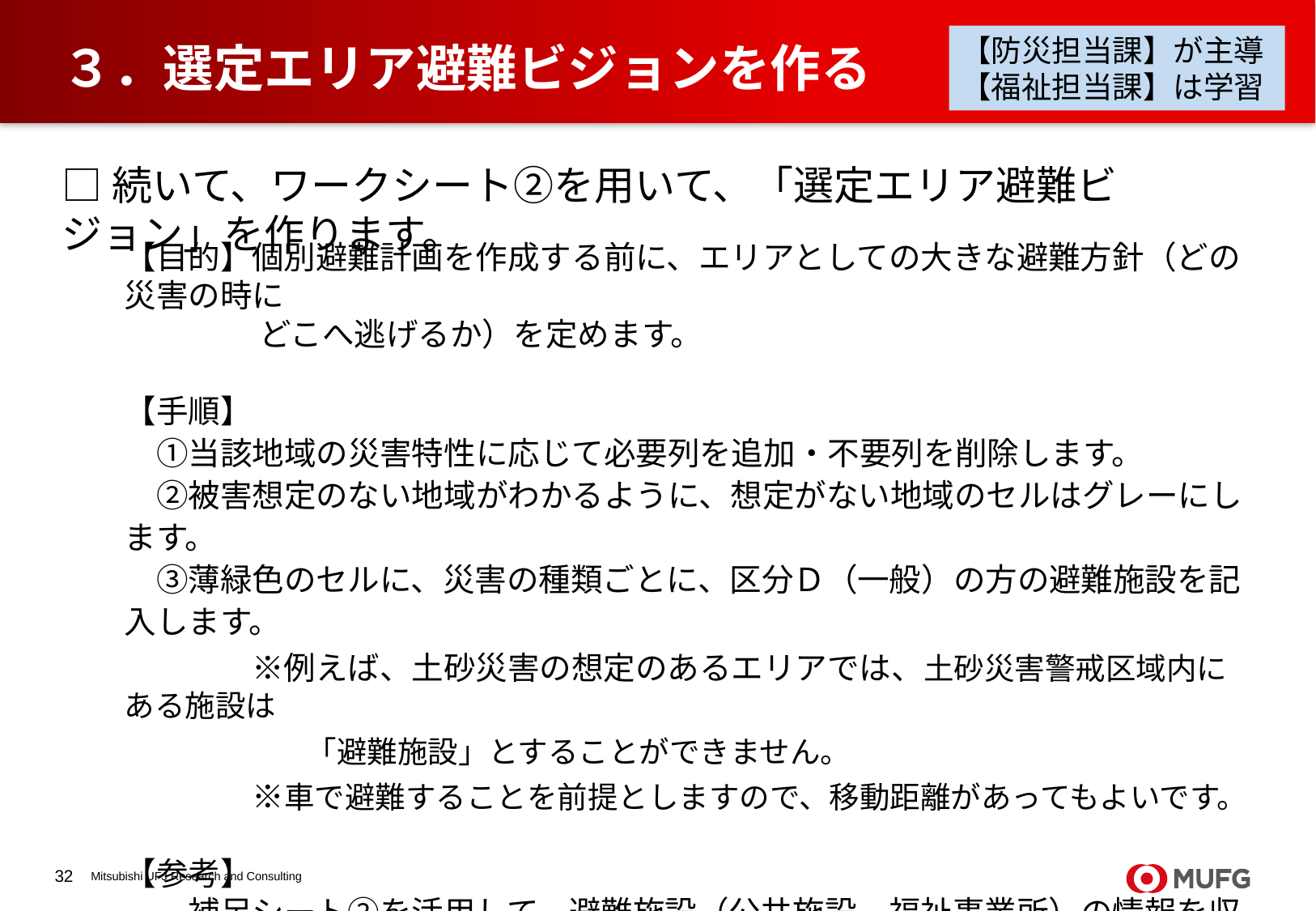

【防災担当課】が主導
【福祉担当課】は学習
# ３．選定エリア避難ビジョンを作る
□続いて、ワークシート②を用いて、「選定エリア避難ビジョン」を作ります。
【目的】個別避難計画を作成する前に、エリアとしての大きな避難方針（どの災害の時に
　　　　 どこへ逃げるか）を定めます。

【手順】
　①当該地域の災害特性に応じて必要列を追加・不要列を削除します。
　②被害想定のない地域がわかるように、想定がない地域のセルはグレーにします。
　③薄緑色のセルに、災害の種類ごとに、区分Ｄ（一般）の方の避難施設を記入します。
　　　　※例えば、土砂災害の想定のあるエリアでは、土砂災害警戒区域内にある施設は
　　　　　　「避難施設」とすることができません。
　　　　※車で避難することを前提としますので、移動距離があってもよいです。

【参考】
　　補足シート②を活用して、避難施設（公共施設、福祉事業所）の情報を収集・整
　　理します。